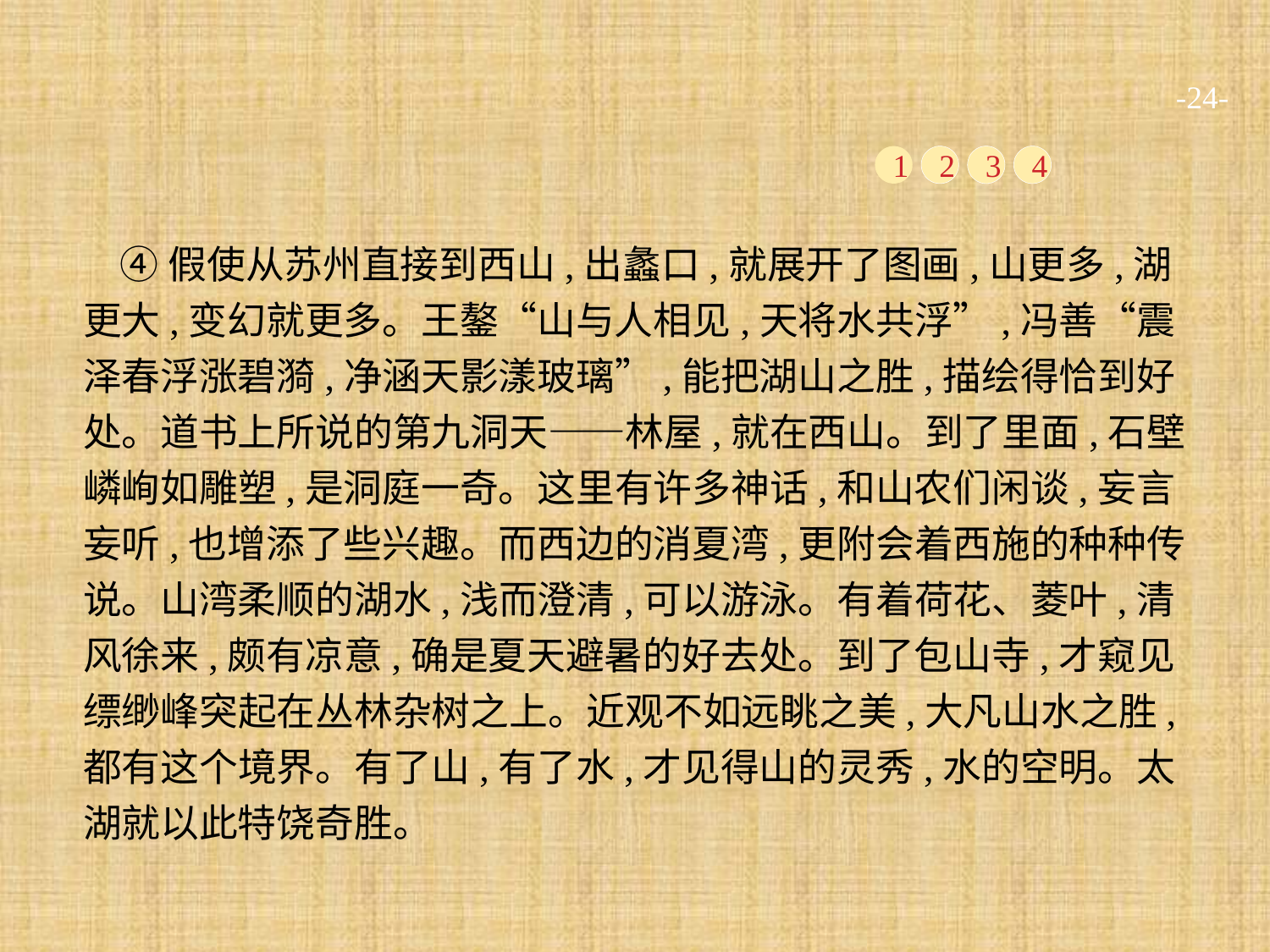

-24-
1
2
3
4
④假使从苏州直接到西山,出蠡口,就展开了图画,山更多,湖更大,变幻就更多。王鏊“山与人相见,天将水共浮”,冯善“震泽春浮涨碧漪,净涵天影漾玻璃”,能把湖山之胜,描绘得恰到好处。道书上所说的第九洞天——林屋,就在西山。到了里面,石壁嶙峋如雕塑,是洞庭一奇。这里有许多神话,和山农们闲谈,妄言妄听,也增添了些兴趣。而西边的消夏湾,更附会着西施的种种传说。山湾柔顺的湖水,浅而澄清,可以游泳。有着荷花、菱叶,清风徐来,颇有凉意,确是夏天避暑的好去处。到了包山寺,才窥见缥缈峰突起在丛林杂树之上。近观不如远眺之美,大凡山水之胜,都有这个境界。有了山,有了水,才见得山的灵秀,水的空明。太湖就以此特饶奇胜。